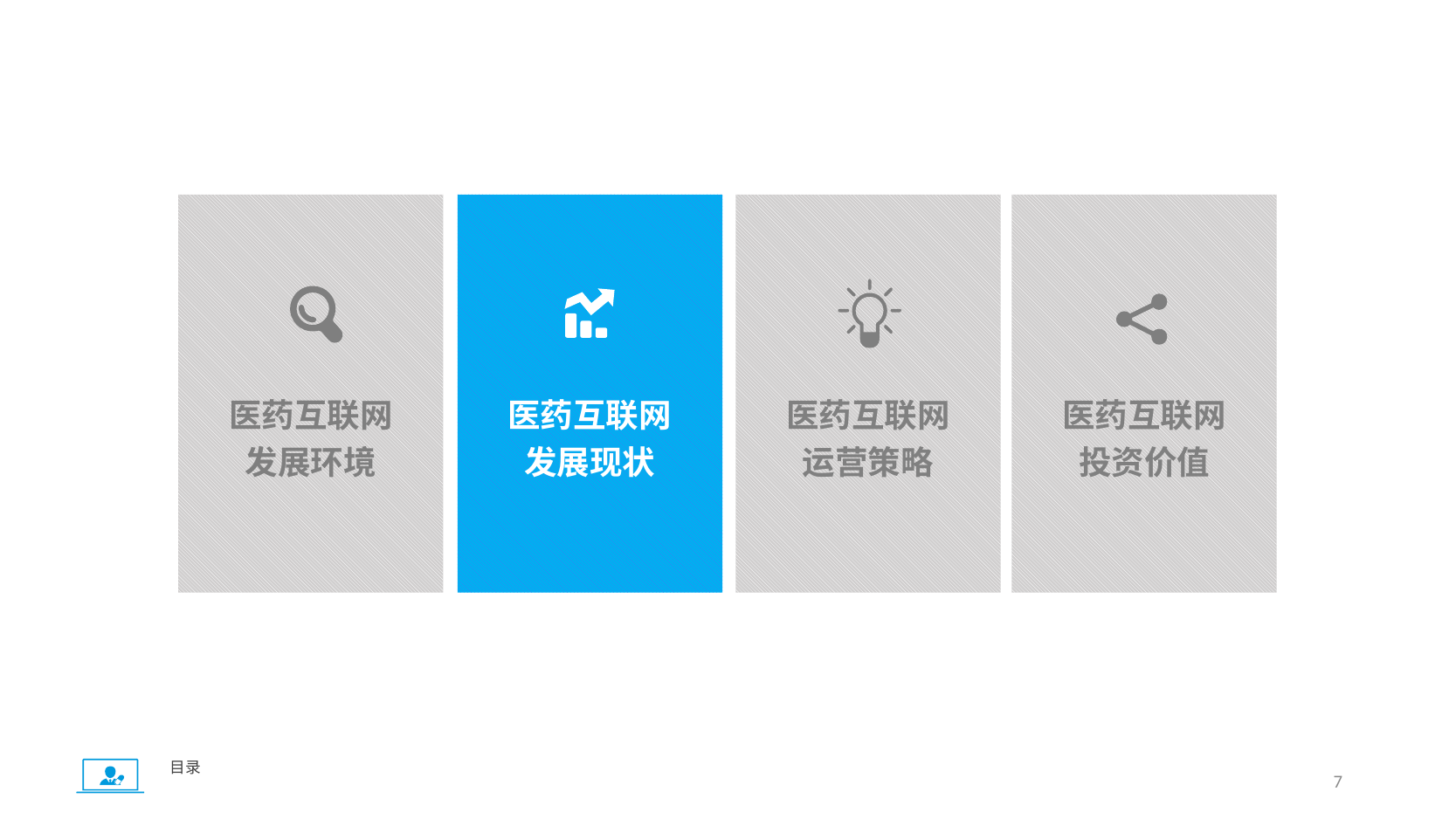

医药互联网
发展环境
医药互联网
发展现状
医药互联网
运营策略

医药互联网
投资价值

目录
7